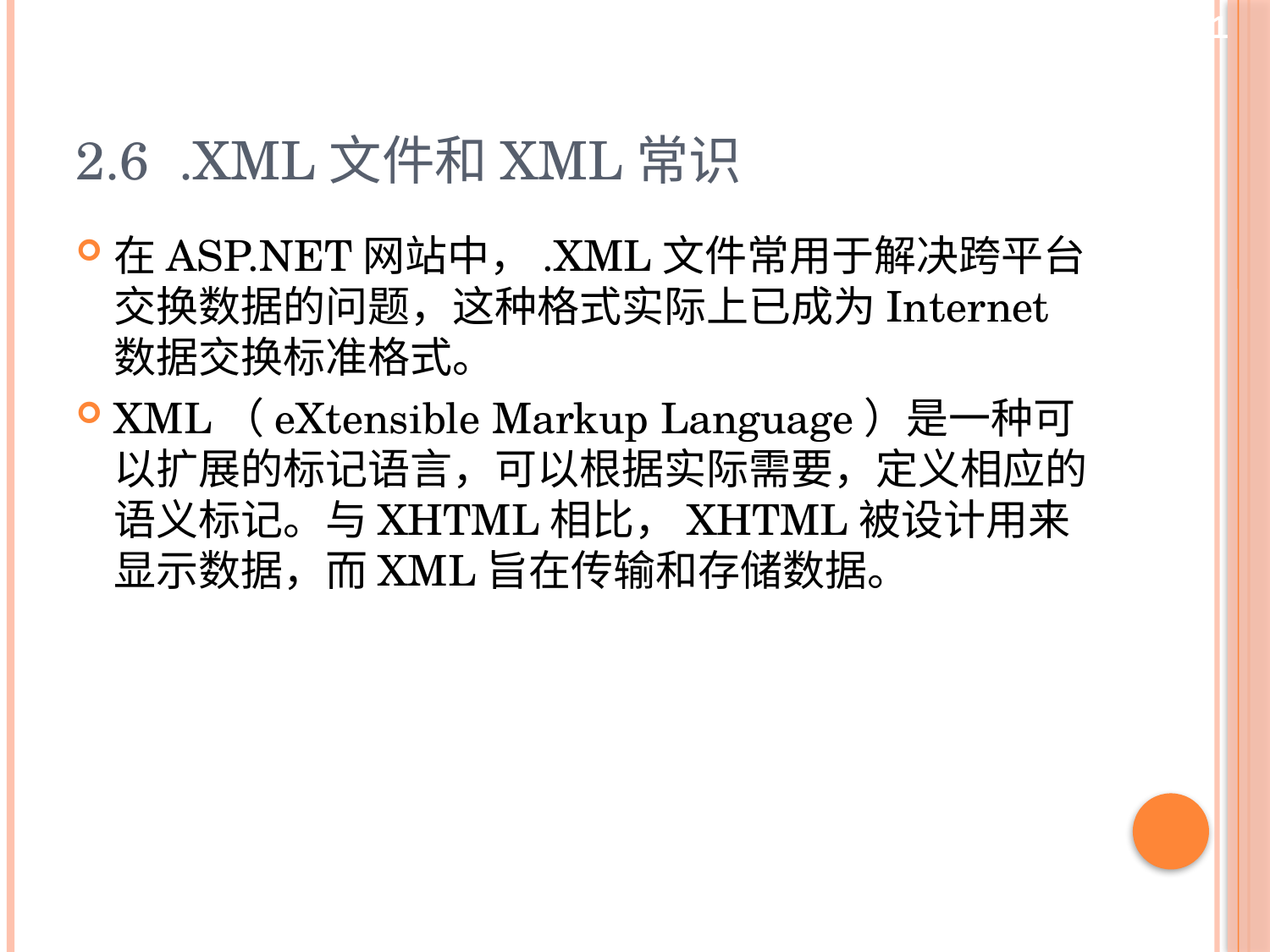

41
# 2.6  .XML文件和XML常识
在ASP.NET网站中，.XML文件常用于解决跨平台交换数据的问题，这种格式实际上已成为Internet数据交换标准格式。
XML（eXtensible Markup Language）是一种可以扩展的标记语言，可以根据实际需要，定义相应的语义标记。与XHTML相比，XHTML被设计用来显示数据，而XML旨在传输和存储数据。